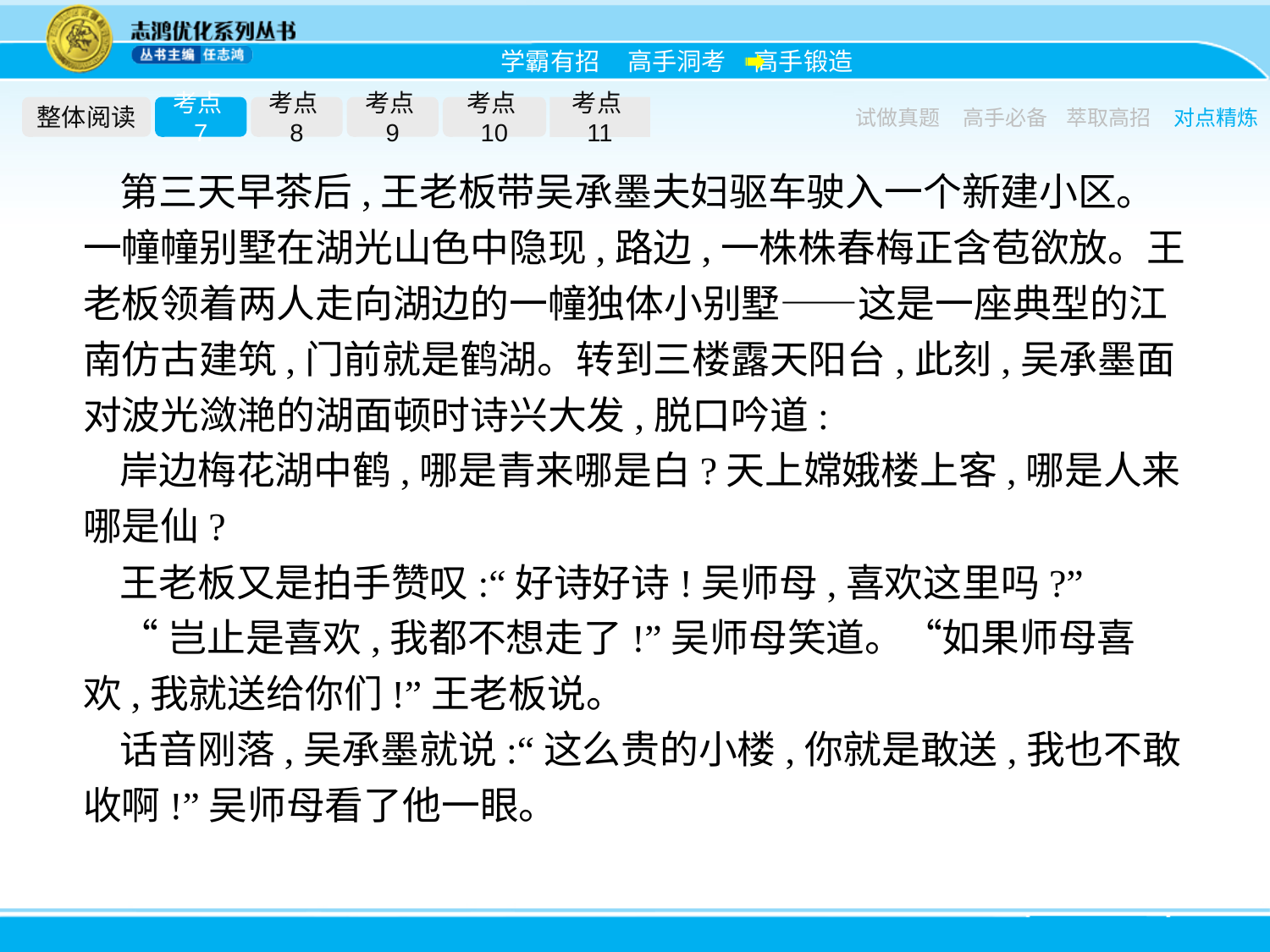

整体阅读
考点7
考点8
考点9
考点10
考点11
试做真题
高手必备
萃取高招
对点精炼
第三天早茶后,王老板带吴承墨夫妇驱车驶入一个新建小区。一幢幢别墅在湖光山色中隐现,路边,一株株春梅正含苞欲放。王老板领着两人走向湖边的一幢独体小别墅——这是一座典型的江南仿古建筑,门前就是鹤湖。转到三楼露天阳台,此刻,吴承墨面对波光潋滟的湖面顿时诗兴大发,脱口吟道:
岸边梅花湖中鹤,哪是青来哪是白?天上嫦娥楼上客,哪是人来哪是仙?
王老板又是拍手赞叹:“好诗好诗!吴师母,喜欢这里吗?”
“岂止是喜欢,我都不想走了!”吴师母笑道。“如果师母喜欢,我就送给你们!”王老板说。
话音刚落,吴承墨就说:“这么贵的小楼,你就是敢送,我也不敢收啊!”吴师母看了他一眼。